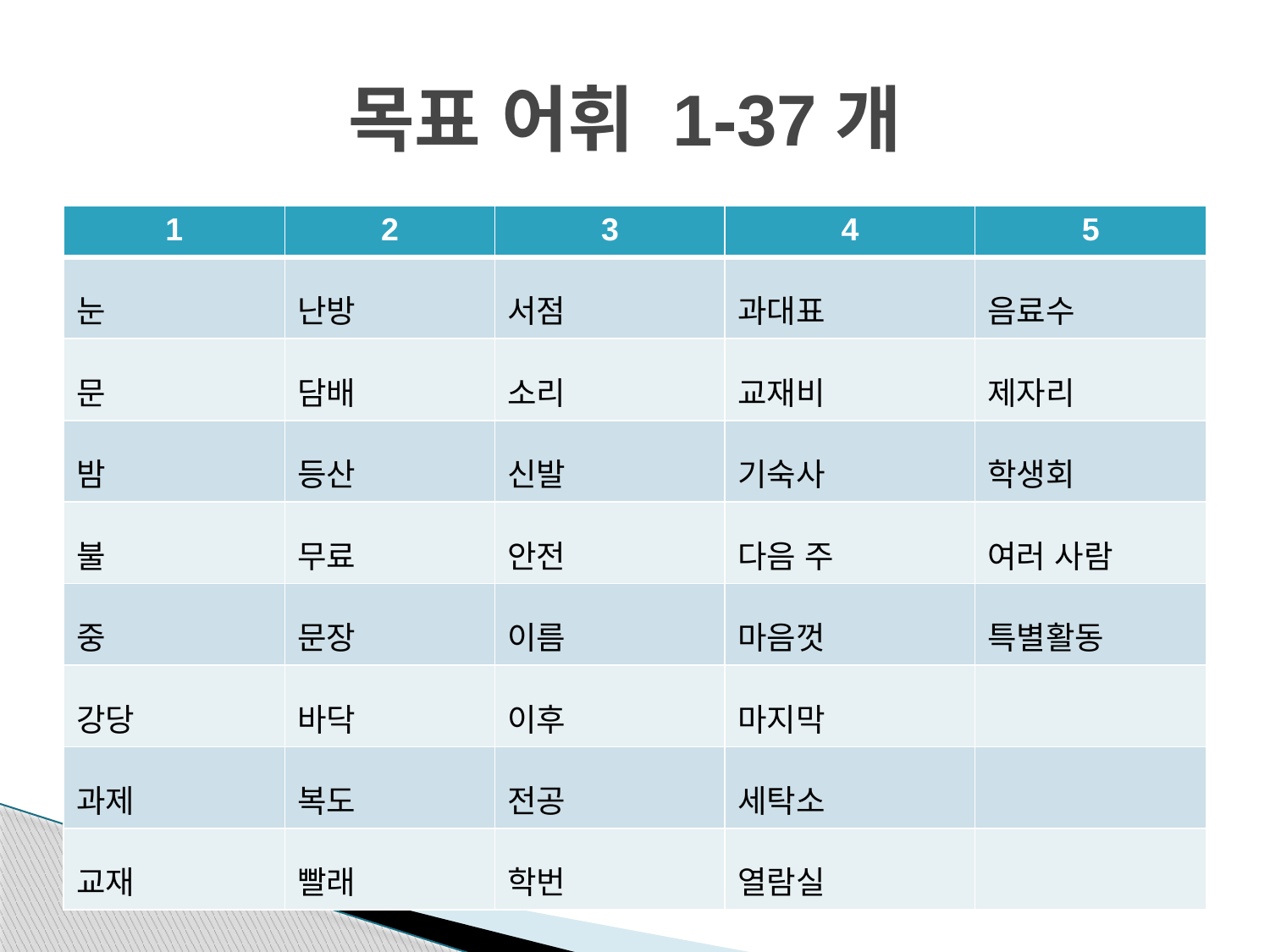

# 목표 어휘 1-37개
| 1 | 2 | 3 | 4 | 5 |
| --- | --- | --- | --- | --- |
| 눈 | 난방 | 서점 | 과대표 | 음료수 |
| 문 | 담배 | 소리 | 교재비 | 제자리 |
| 밤 | 등산 | 신발 | 기숙사 | 학생회 |
| 불 | 무료 | 안전 | 다음 주 | 여러 사람 |
| 중 | 문장 | 이름 | 마음껏 | 특별활동 |
| 강당 | 바닥 | 이후 | 마지막 |  |
| 과제 | 복도 | 전공 | 세탁소 |  |
| 교재 | 빨래 | 학번 | 열람실 |  |